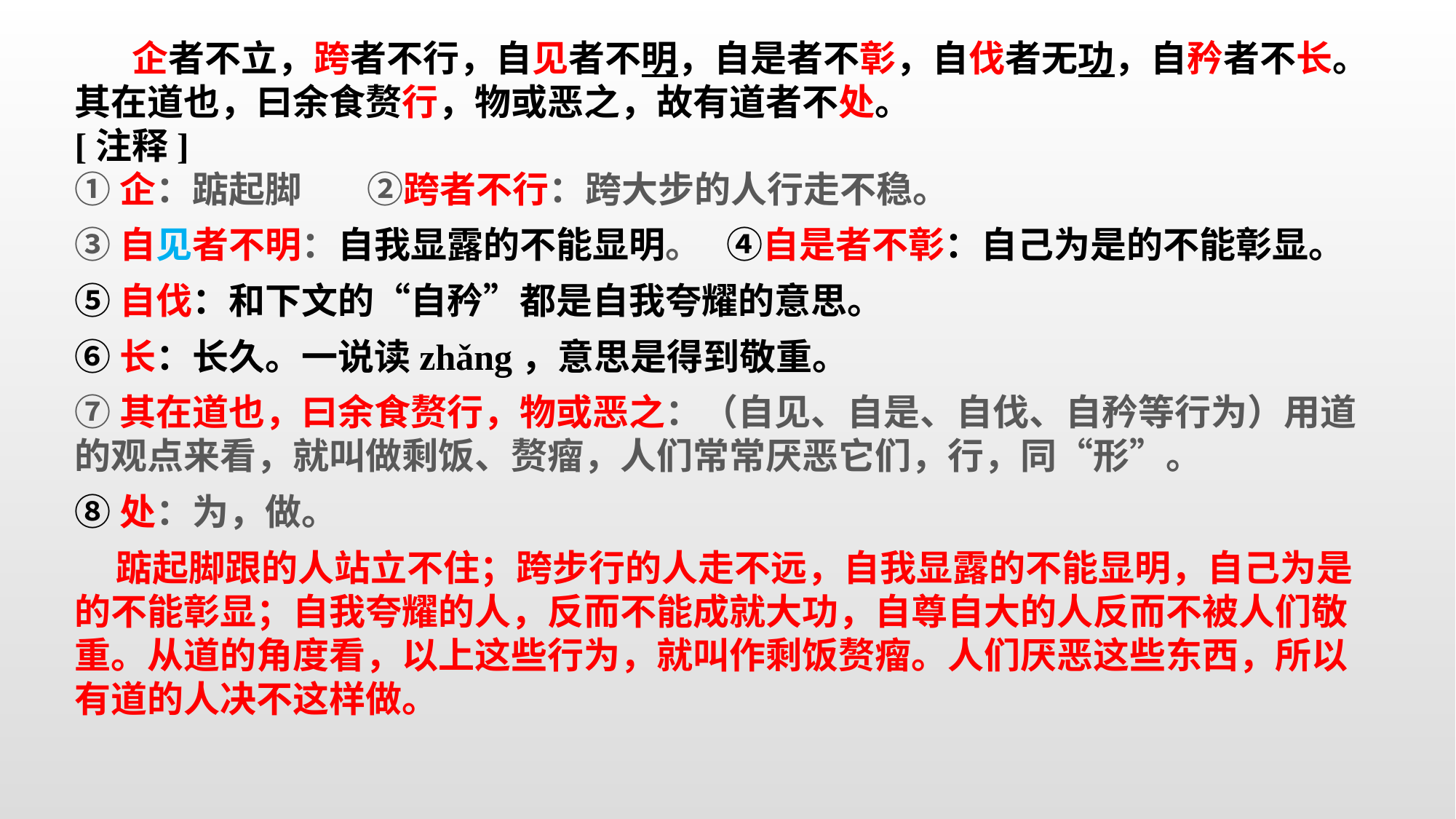

企者不立，跨者不行，自见者不明，自是者不彰，自伐者无功，自矜者不长。其在道也，曰余食赘行，物或恶之，故有道者不处。
[注释]
①企：踮起脚        ②跨者不行：跨大步的人行走不稳。
③自见者不明：自我显露的不能显明。   ④自是者不彰：自己为是的不能彰显。
⑤自伐：和下文的“自矜”都是自我夸耀的意思。
⑥长：长久。一说读zhǎng，意思是得到敬重。
⑦其在道也，曰余食赘行，物或恶之：（自见、自是、自伐、自矜等行为）用道的观点来看，就叫做剩饭、赘瘤，人们常常厌恶它们，行，同“形”。
⑧处：为，做。
    踮起脚跟的人站立不住；跨步行的人走不远，自我显露的不能显明，自己为是的不能彰显；自我夸耀的人，反而不能成就大功，自尊自大的人反而不被人们敬重。从道的角度看，以上这些行为，就叫作剩饭赘瘤。人们厌恶这些东西，所以有道的人决不这样做。